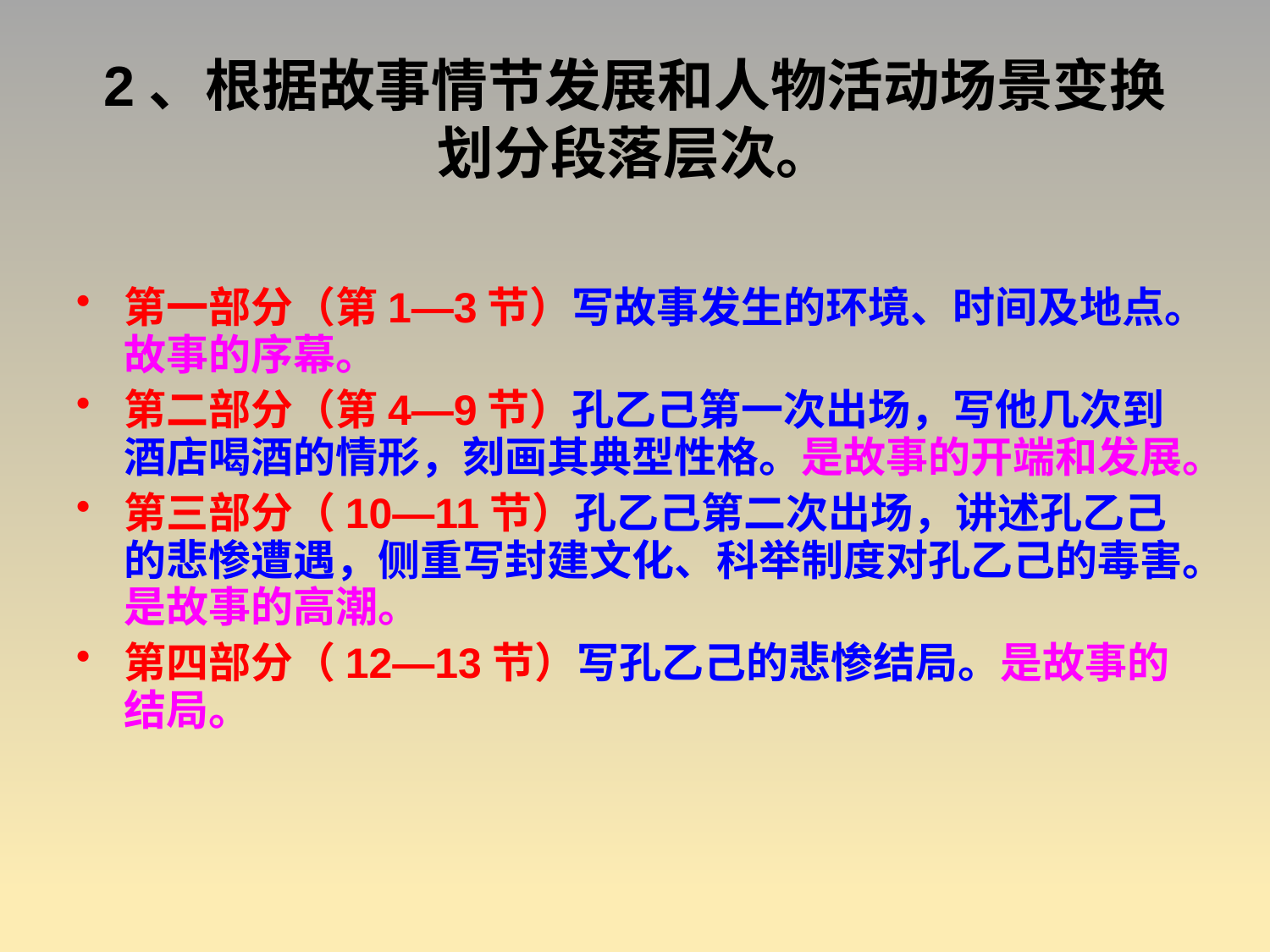

# 2、根据故事情节发展和人物活动场景变换划分段落层次。

第一部分（第1—3节）写故事发生的环境、时间及地点。故事的序幕。
第二部分（第4—9节）孔乙己第一次出场，写他几次到酒店喝酒的情形，刻画其典型性格。是故事的开端和发展。
第三部分（10—11节）孔乙己第二次出场，讲述孔乙己的悲惨遭遇，侧重写封建文化、科举制度对孔乙己的毒害。是故事的高潮。
第四部分（12—13节）写孔乙己的悲惨结局。是故事的结局。